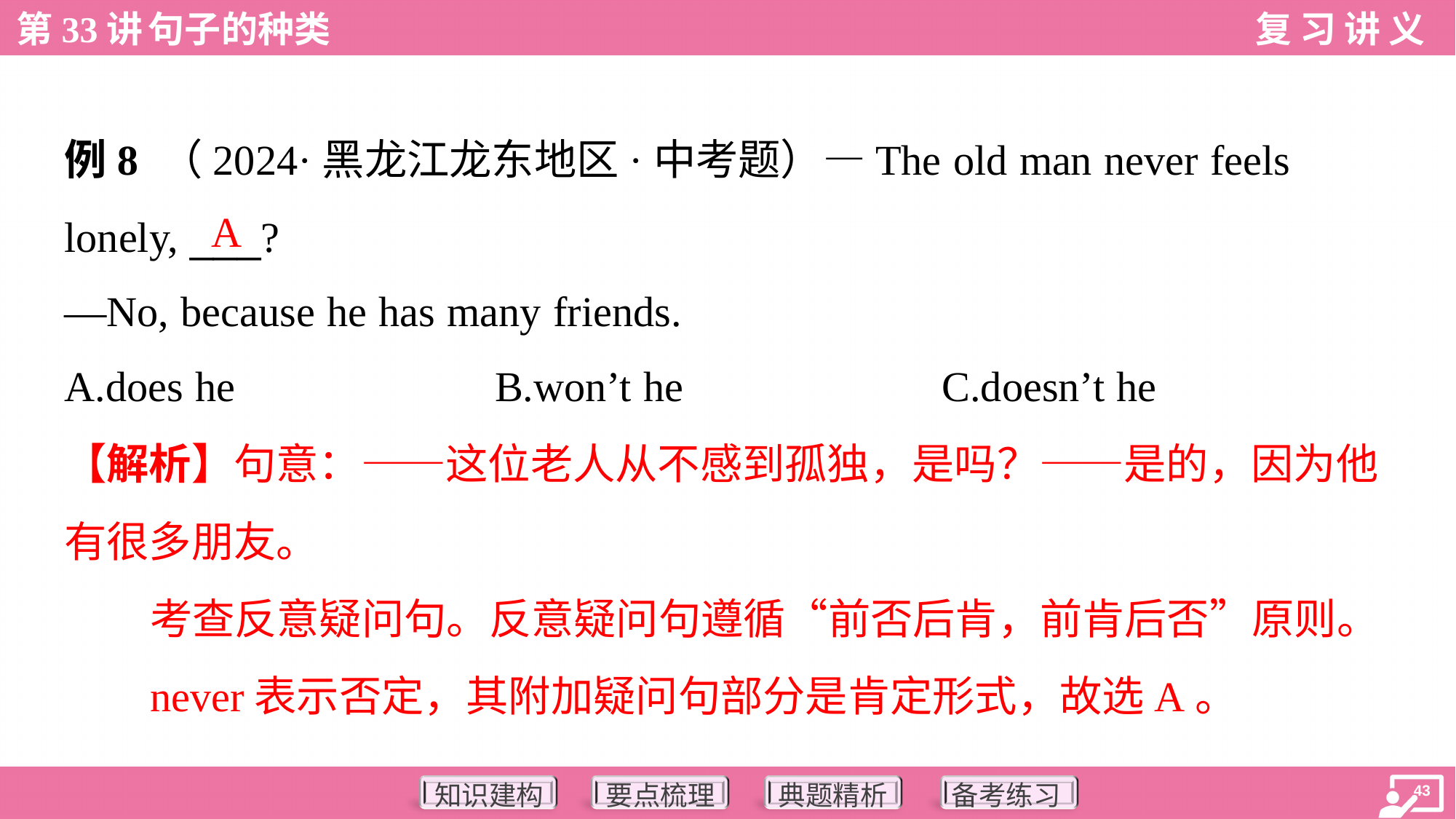

例8 （2024·黑龙江龙东地区·中考题）—The old man never feels
lonely, ___?
—No, because he has many friends.
A
A.does he	B.won’t he	C.doesn’t he
【解析】句意：——这位老人从不感到孤独，是吗？——是的，因为他
有很多朋友。
考查反意疑问句。反意疑问句遵循“前否后肯，前肯后否”原则。
never表示否定，其附加疑问句部分是肯定形式，故选A。